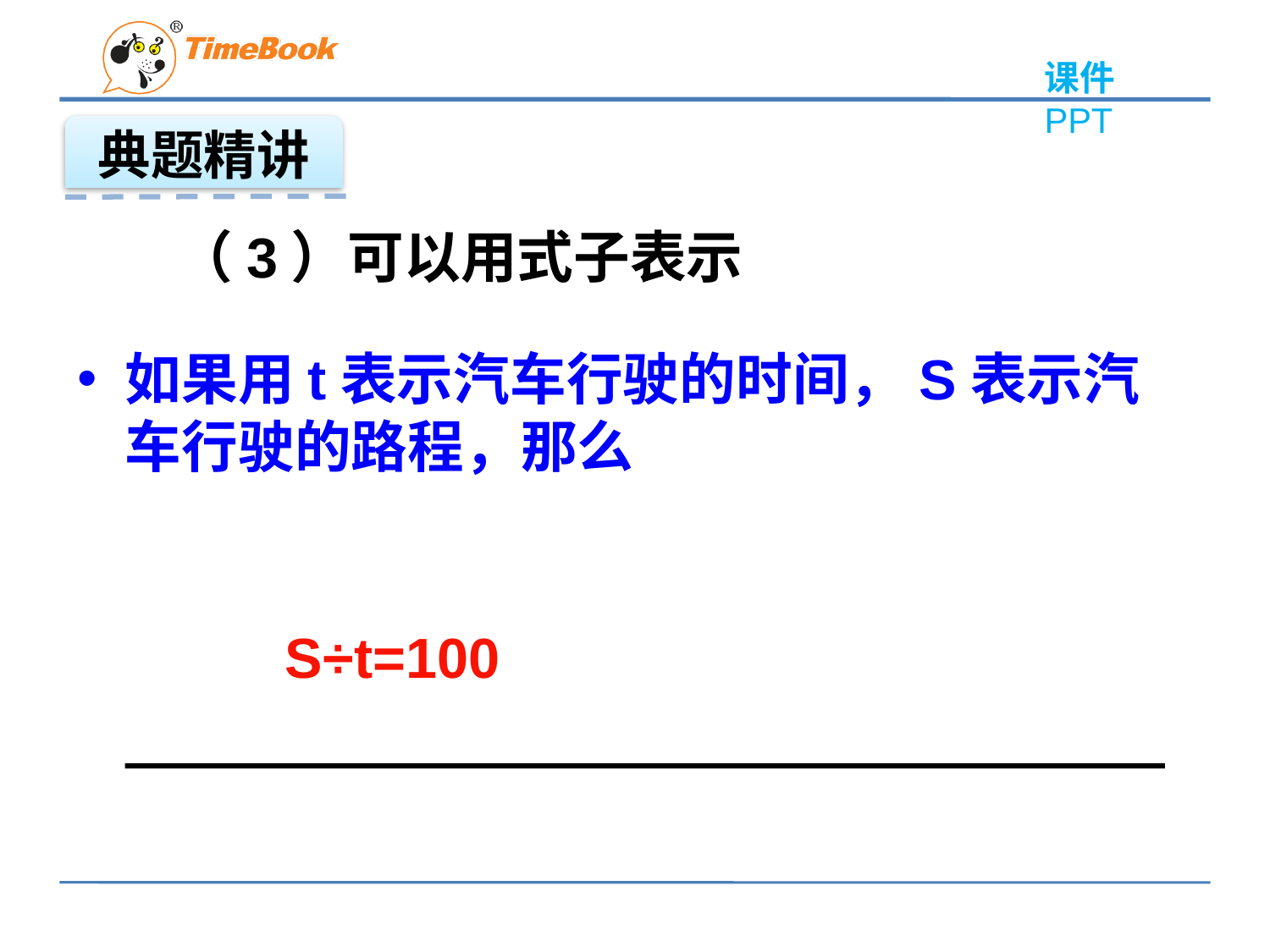

典题精讲
（3）可以用式子表示
如果用t表示汽车行驶的时间，S表示汽车行驶的路程，那么
            S÷t=100